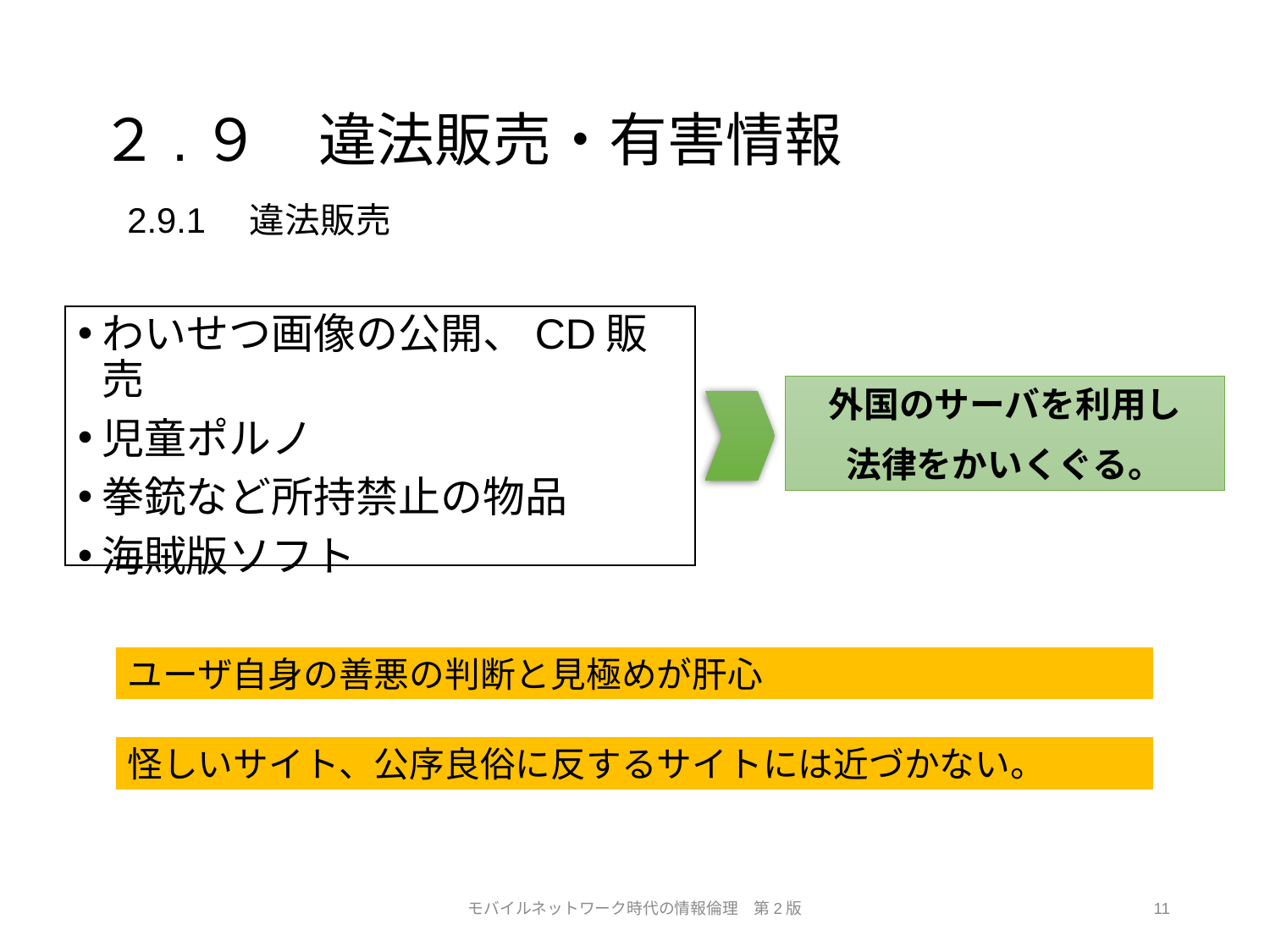

# ２.９　違法販売・有害情報
2.9.1　違法販売
わいせつ画像の公開、CD販売
児童ポルノ
拳銃など所持禁止の物品
海賊版ソフト
外国のサーバを利用し
法律をかいくぐる。

ユーザ自身の善悪の判断と見極めが肝心
怪しいサイト、公序良俗に反するサイトには近づかない。
モバイルネットワーク時代の情報倫理　第2版
11